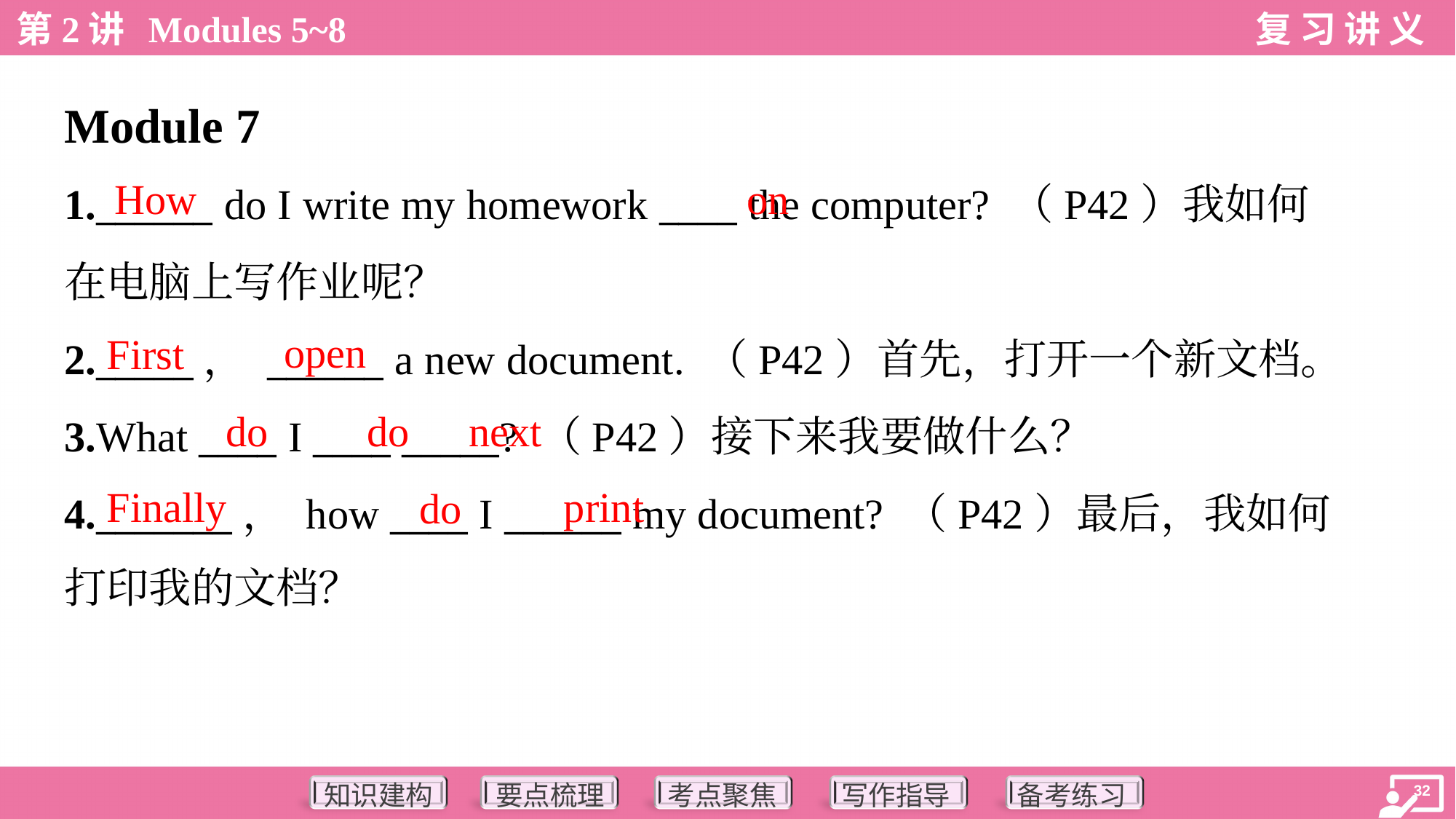

Module 7
How
on
1.______ do I write my homework ____ the computer? （P42）我如何
在电脑上写作业呢？
2._____， ______ a new document. （P42）首先，打开一个新文档。
3.What ____ I ____ _____? （P42）接下来我要做什么？
4._______， how ____ I ______ my document? （P42）最后，我如何
打印我的文档？
open
First
do
do
next
Finally
print
do